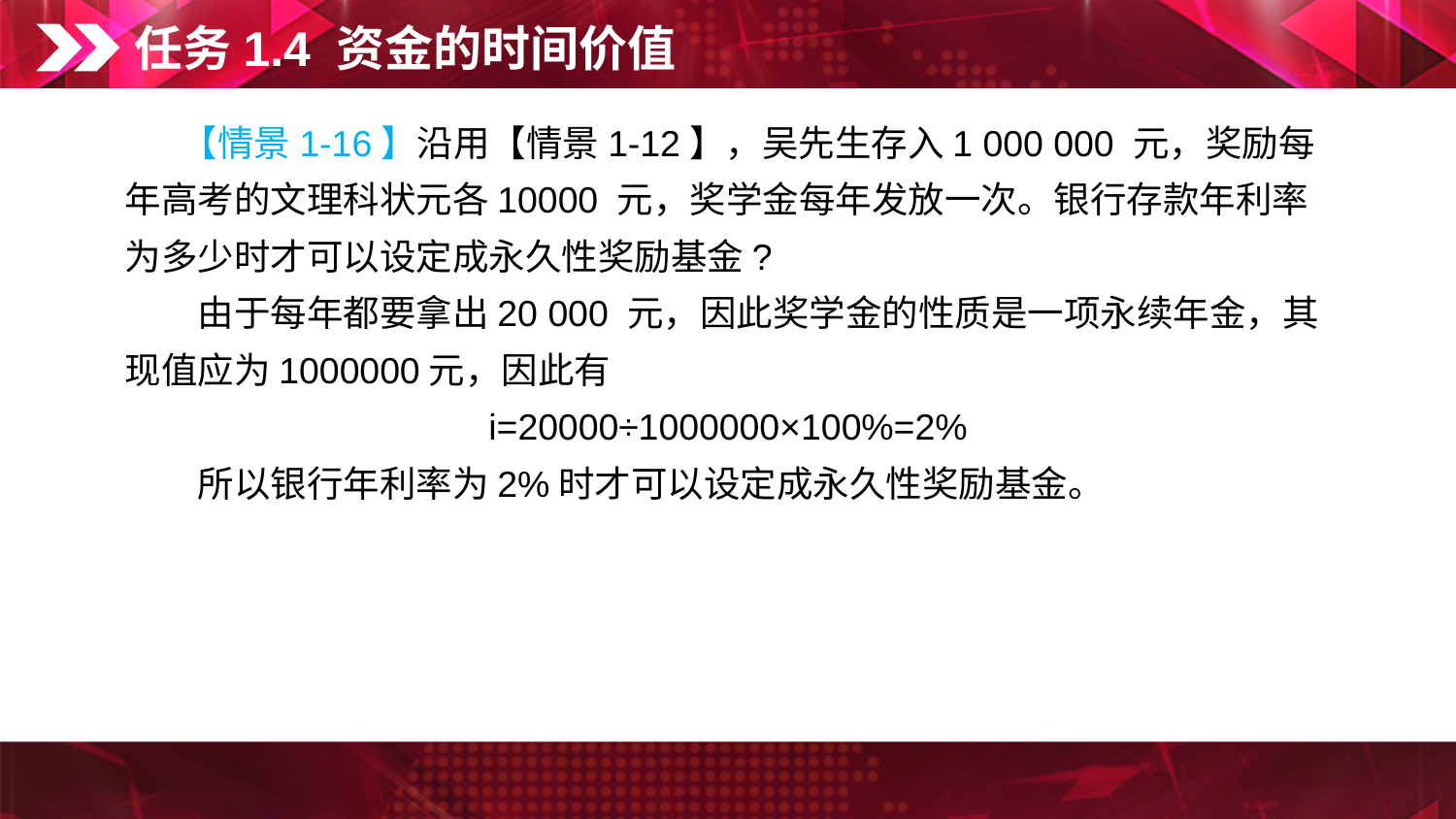

任务1.4 资金的时间价值

　　【情景1-16】沿用【情景1-12】，吴先生存入1 000 000 元，奖励每年高考的文理科状元各10000 元，奖学金每年发放一次。银行存款年利率为多少时才可以设定成永久性奖励基金?
　　由于每年都要拿出20 000 元，因此奖学金的性质是一项永续年金，其现值应为1000000元，因此有
i=20000÷1000000×100%=2%
　　所以银行年利率为2%时才可以设定成永久性奖励基金。